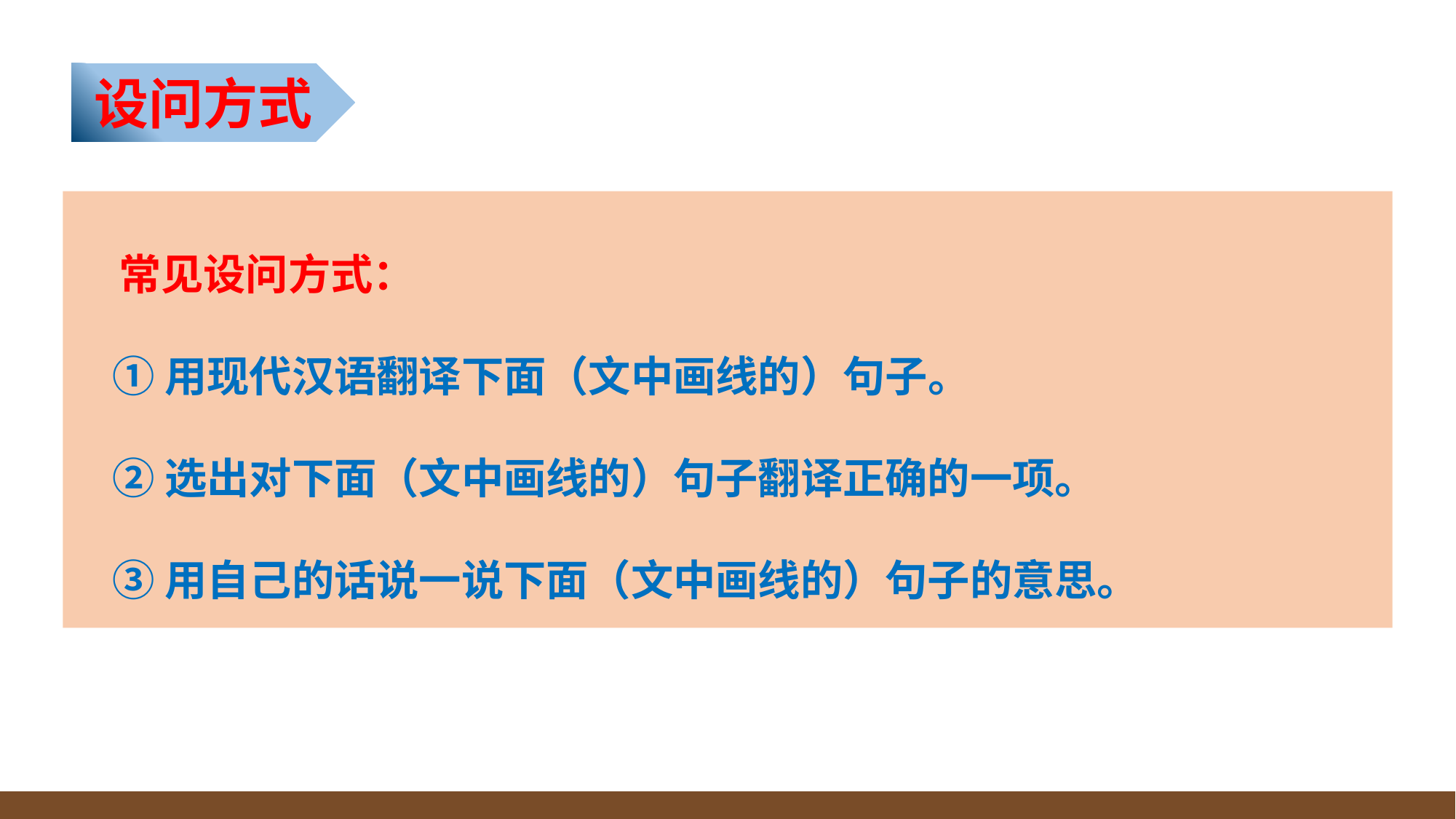

设问方式
    常见设问方式：
    ①用现代汉语翻译下面（文中画线的）句子。
    ②选出对下面（文中画线的）句子翻译正确的一项。
    ③用自己的话说一说下面（文中画线的）句子的意思。